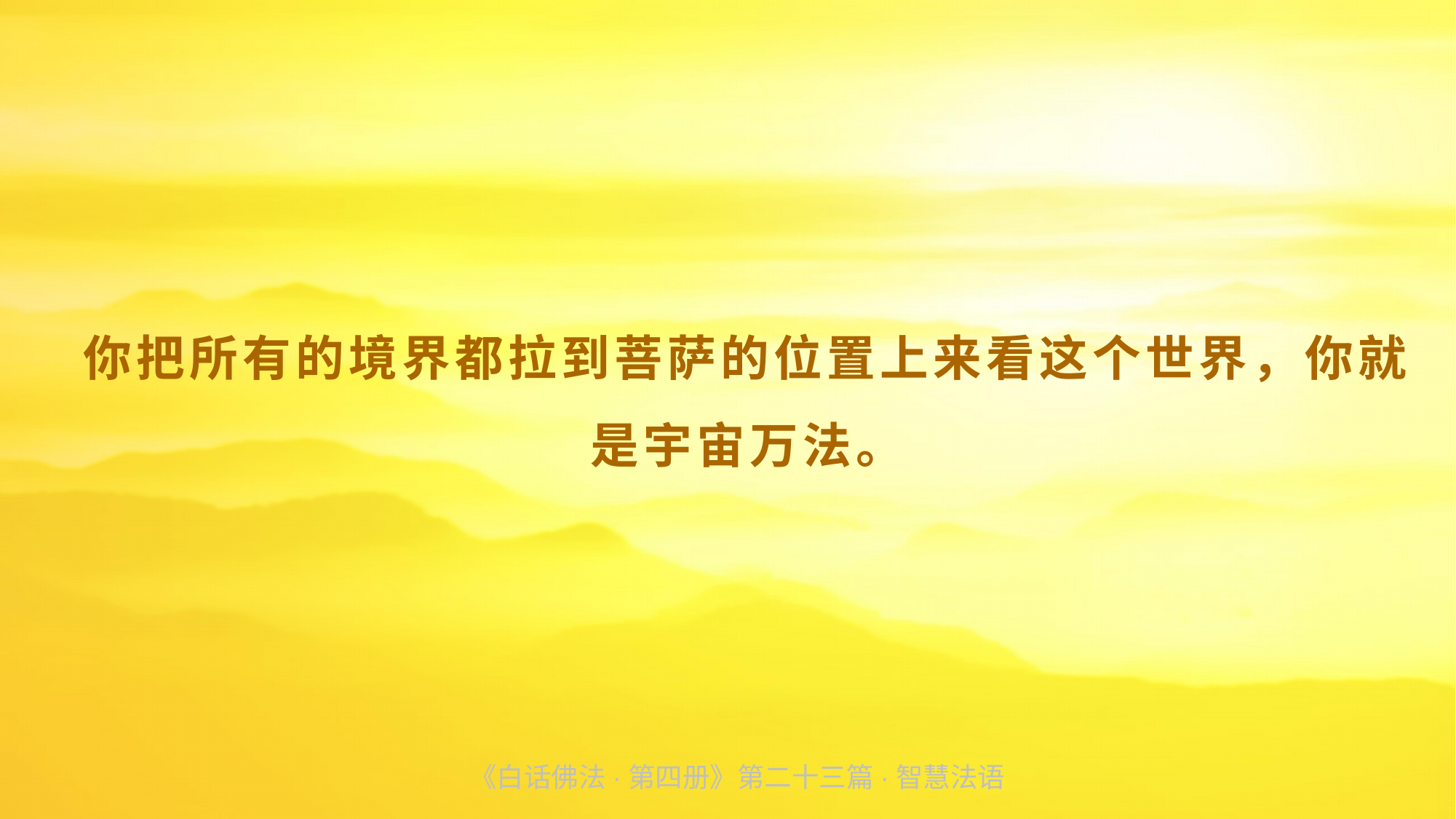

你把所有的境界都拉到菩萨的位置上来看这个世界，你就是宇宙万法。
  《白话佛法·第四册》第二十三篇·智慧法语